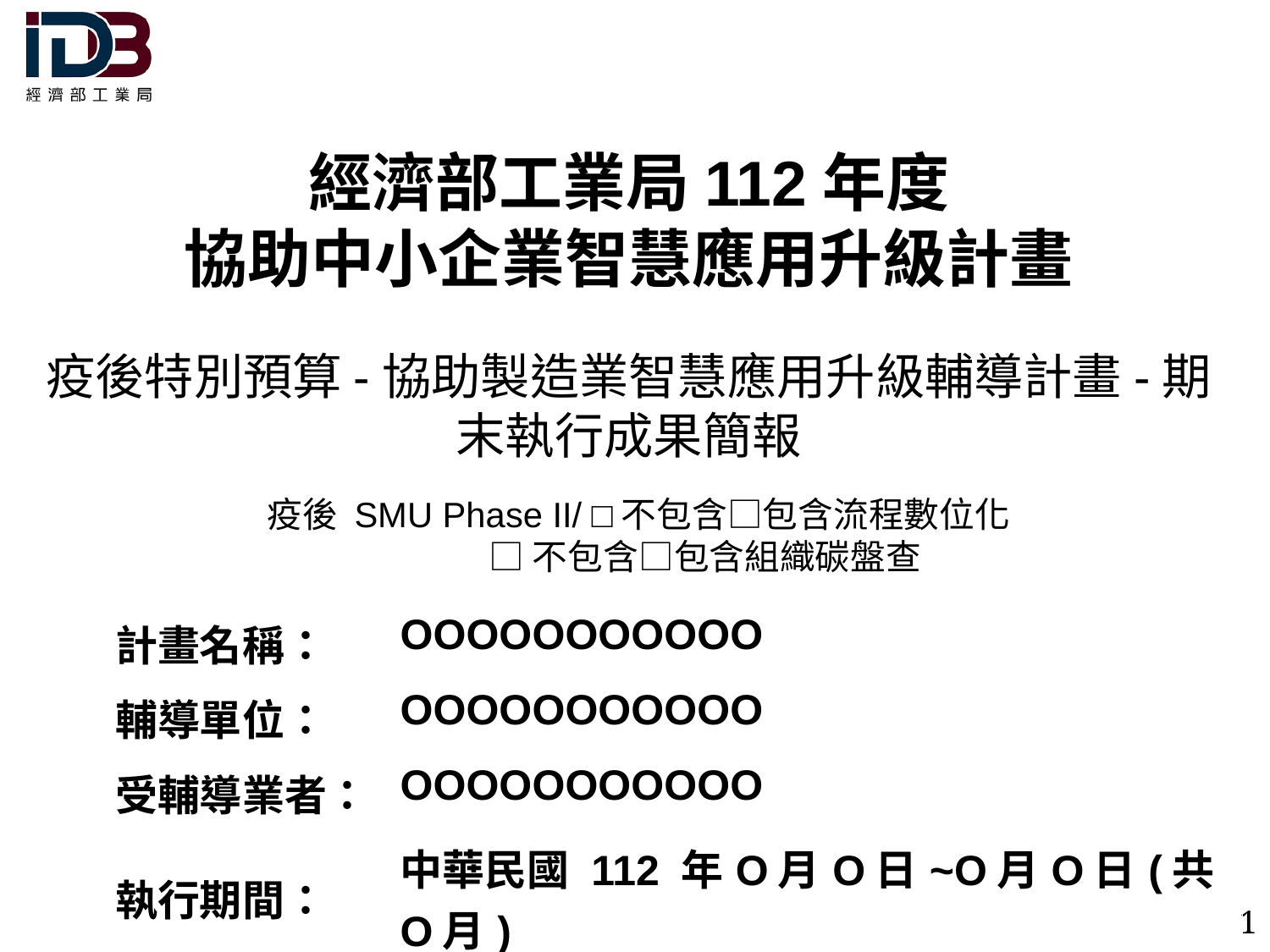

經濟部工業局112年度
協助中小企業智慧應用升級計畫
疫後特別預算-協助製造業智慧應用升級輔導計畫-期末執行成果簡報
疫後 SMU Phase II/ □不包含□包含流程數位化
□不包含□包含組織碳盤查
| 計畫名稱： | OOOOOOOOOOO |
| --- | --- |
| 輔導單位： | OOOOOOOOOOO |
| 受輔導業者： | OOOOOOOOOOO |
| 執行期間： | 中華民國 112 年O月O日~O月O日(共O月) |
1